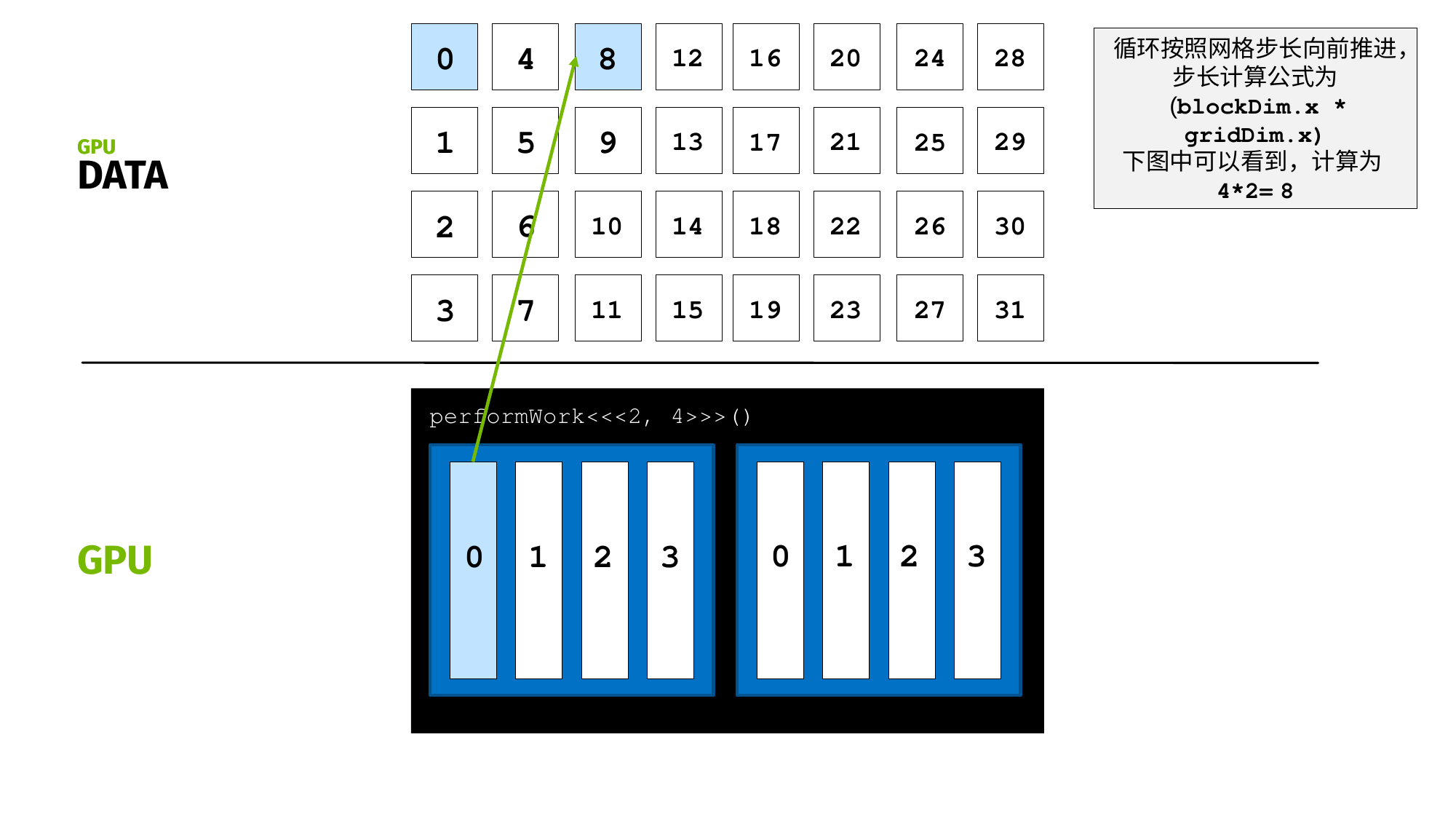

循环按照网格步长向前推进，步长计算公式为
 (blockDim.x * gridDim.x)
下图中可以看到，计算为4*2= 8
4
0
8
12
20
16
21
17
22
18
23
19
28
24
29
25
30
26
31
27
5
1
9
13
6
2
14
10
7
3
15
11

GPU
GPU
DATA

performWork<<<2, 4>>>()

0
1
2
3
0
1
2
3
GPU